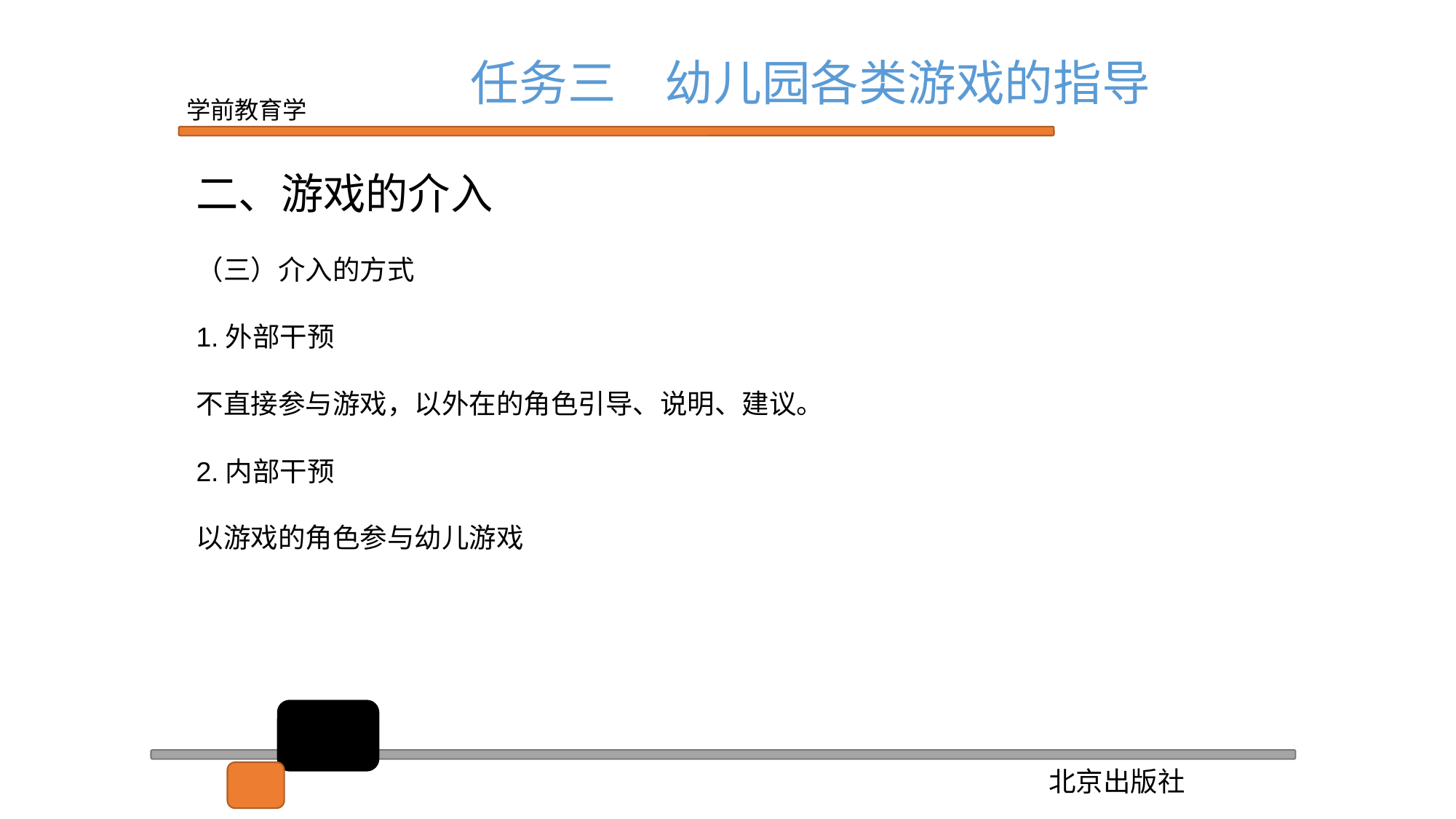

任务三　幼儿园各类游戏的指导
二、游戏的介入
（三）介入的方式
1.外部干预
不直接参与游戏，以外在的角色引导、说明、建议。
2.内部干预
以游戏的角色参与幼儿游戏